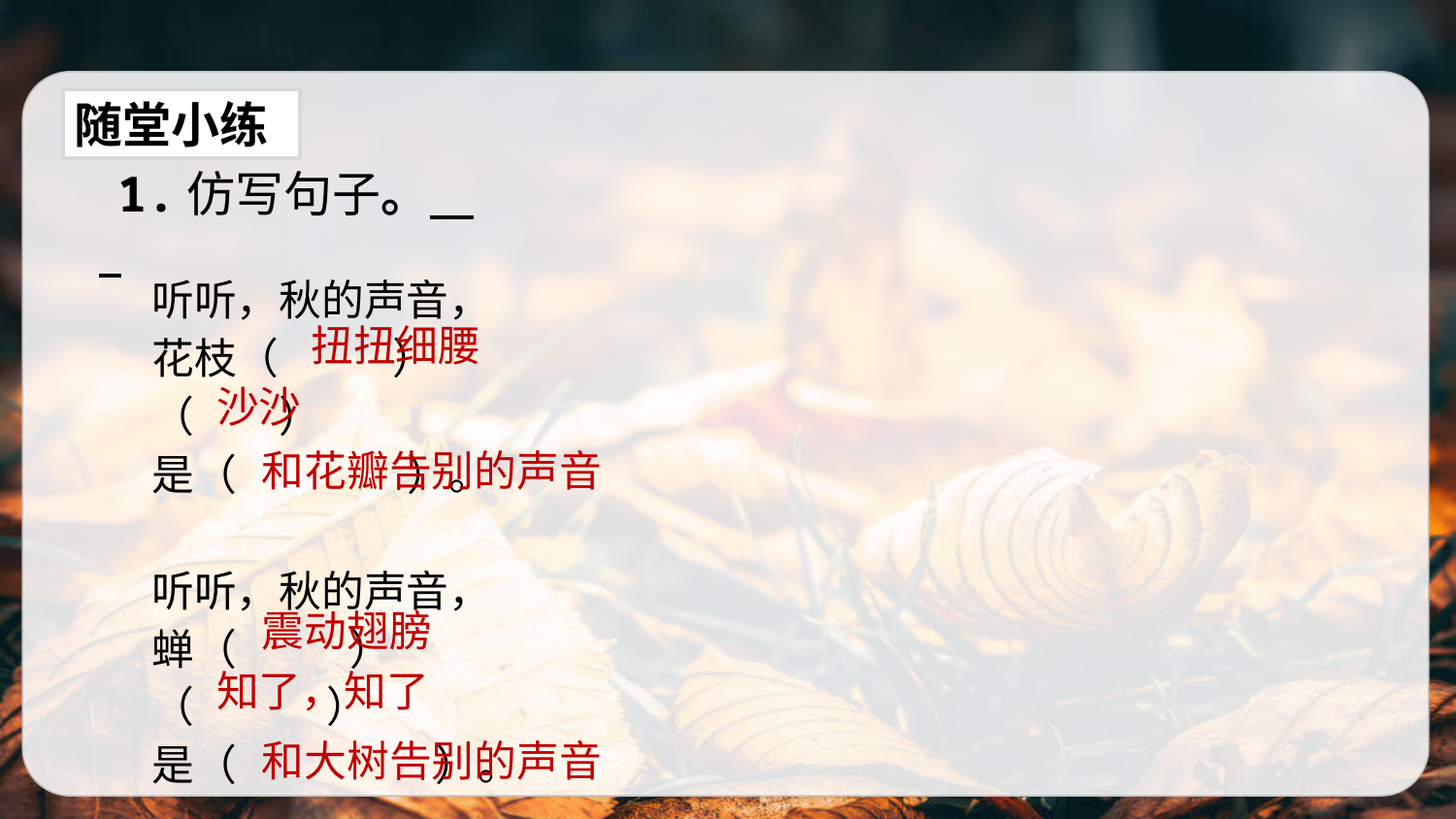

随堂小练
1.仿写句子。

听听，秋的声音，
花枝（            ）
（         ）
是（                  ）。

听听，秋的声音，
蝉（            ）
（              ）
是（                     ）。
扭扭细腰
沙沙
和花瓣告别的声音
震动翅膀
知了，知了
和大树告别的声音